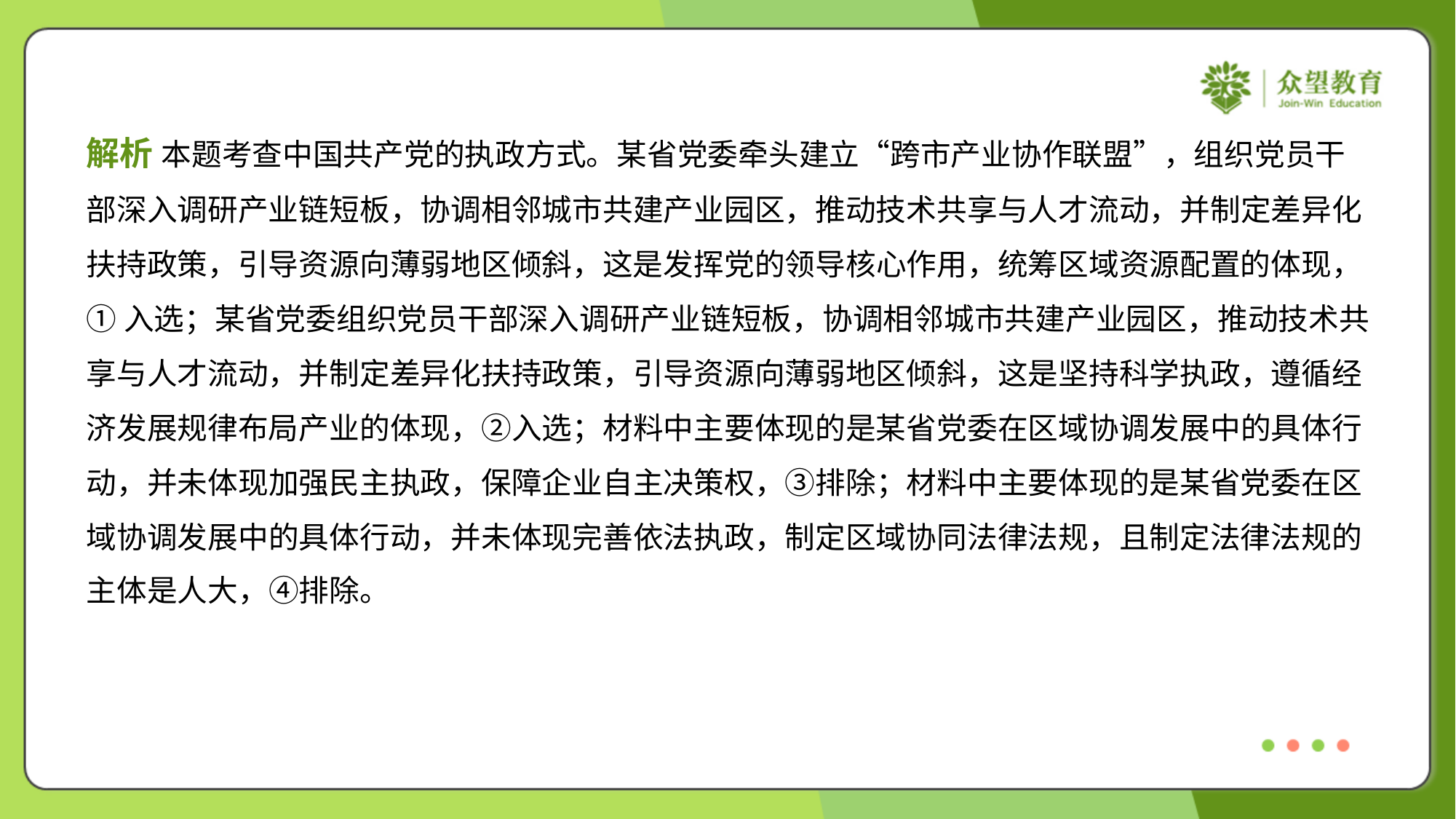

解析 本题考查中国共产党的执政方式。某省党委牵头建立“跨市产业协作联盟”，组织党员干
部深入调研产业链短板，协调相邻城市共建产业园区，推动技术共享与人才流动，并制定差异化
扶持政策，引导资源向薄弱地区倾斜，这是发挥党的领导核心作用，统筹区域资源配置的体现，
①入选；某省党委组织党员干部深入调研产业链短板，协调相邻城市共建产业园区，推动技术共
享与人才流动，并制定差异化扶持政策，引导资源向薄弱地区倾斜，这是坚持科学执政，遵循经
济发展规律布局产业的体现，②入选；材料中主要体现的是某省党委在区域协调发展中的具体行
动，并未体现加强民主执政，保障企业自主决策权，③排除；材料中主要体现的是某省党委在区
域协调发展中的具体行动，并未体现完善依法执政，制定区域协同法律法规，且制定法律法规的
主体是人大，④排除。